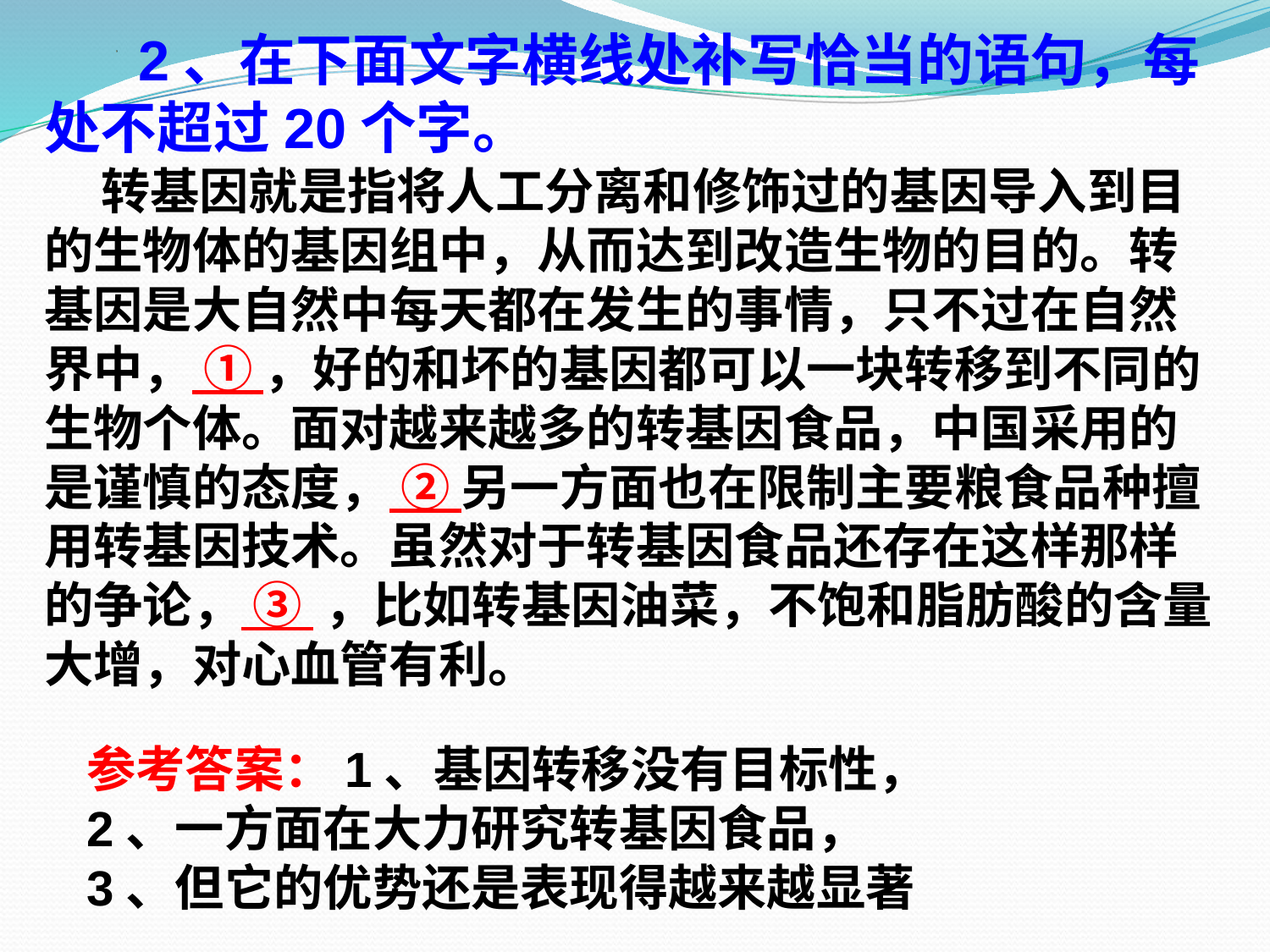

2、在下面文字横线处补写恰当的语句，每处不超过20个字。
    转基因就是指将人工分离和修饰过的基因导入到目的生物体的基因组中，从而达到改造生物的目的。转基因是大自然中每天都在发生的事情，只不过在自然界中， ① ，好的和坏的基因都可以一块转移到不同的生物个体。面对越来越多的转基因食品，中国采用的是谨慎的态度， ② 另一方面也在限制主要粮食品种擅用转基因技术。虽然对于转基因食品还存在这样那样的争论， ③  ，比如转基因油菜，不饱和脂肪酸的含量大增，对心血管有利。
参考答案：1、基因转移没有目标性，
2、一方面在大力研究转基因食品，
3、但它的优势还是表现得越来越显著